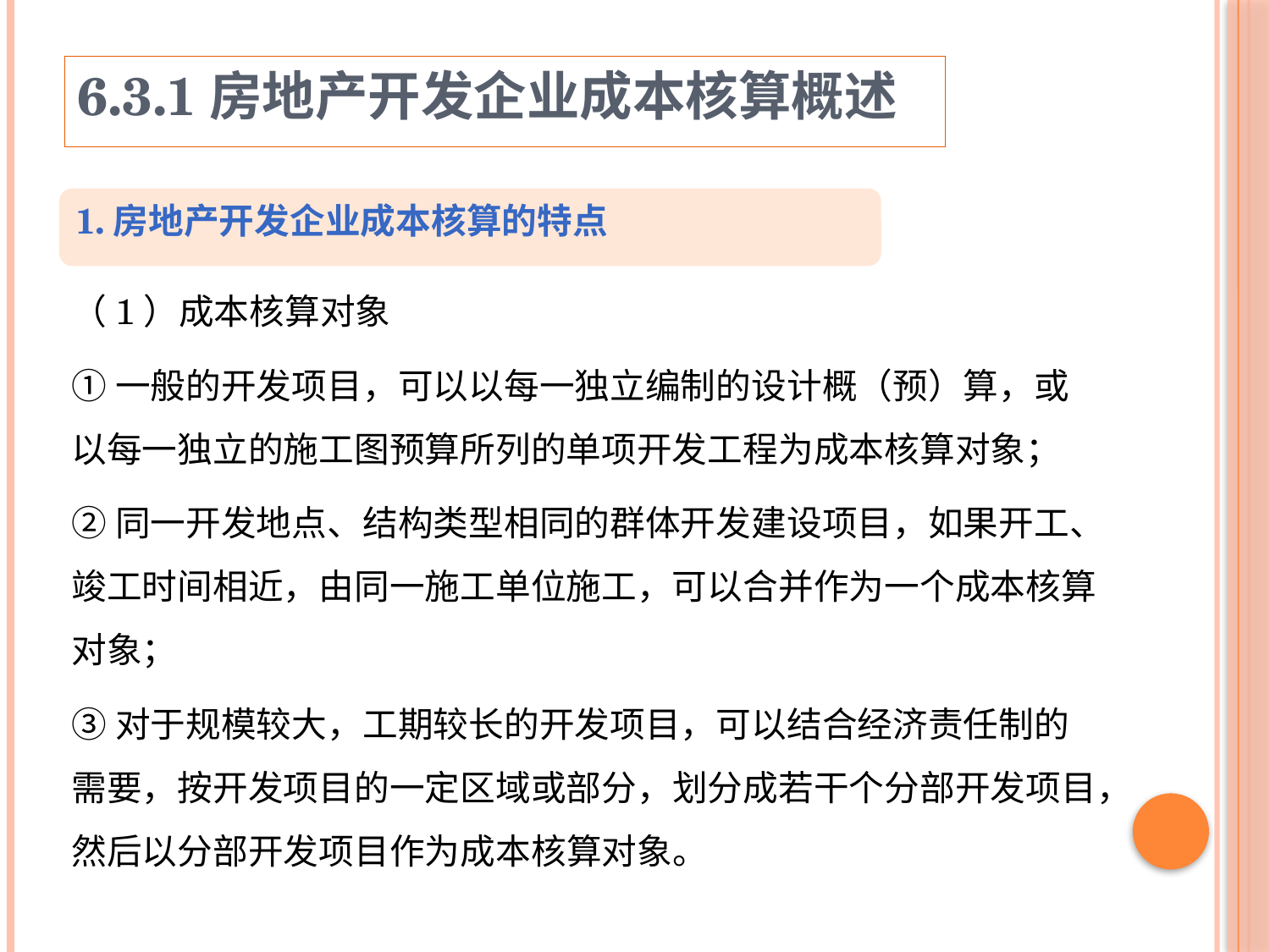

6.3.1房地产开发企业成本核算概述
1.房地产开发企业成本核算的特点
（1）成本核算对象
①一般的开发项目，可以以每一独立编制的设计概（预）算，或以每一独立的施工图预算所列的单项开发工程为成本核算对象；
②同一开发地点、结构类型相同的群体开发建设项目，如果开工、竣工时间相近，由同一施工单位施工，可以合并作为一个成本核算对象；
③对于规模较大，工期较长的开发项目，可以结合经济责任制的需要，按开发项目的一定区域或部分，划分成若干个分部开发项目，然后以分部开发项目作为成本核算对象。